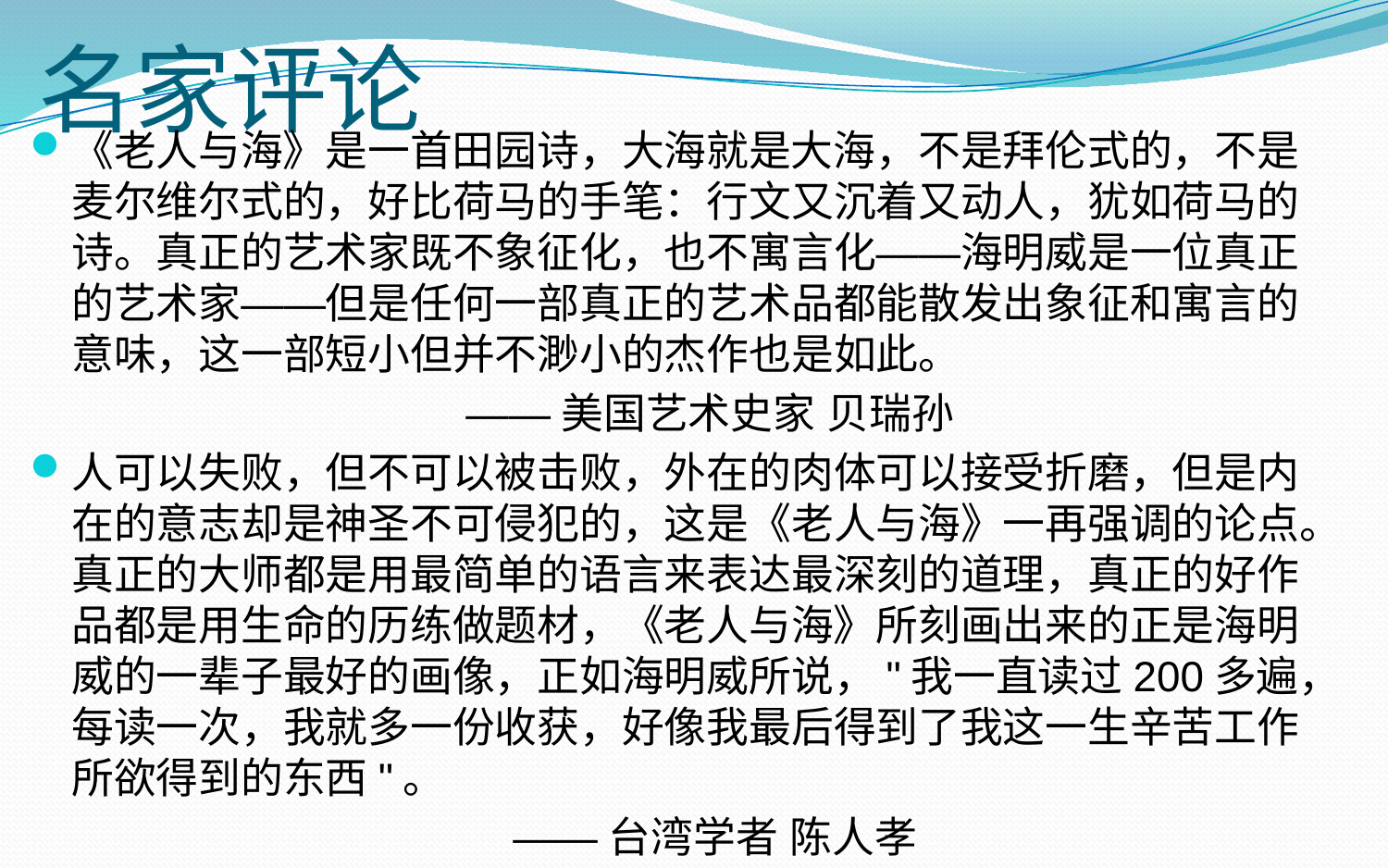

# 名家评论
《老人与海》是一首田园诗，大海就是大海，不是拜伦式的，不是麦尔维尔式的，好比荷马的手笔：行文又沉着又动人，犹如荷马的诗。真正的艺术家既不象征化，也不寓言化——海明威是一位真正的艺术家——但是任何一部真正的艺术品都能散发出象征和寓言的意味，这一部短小但并不渺小的杰作也是如此。
                                     ——美国艺术史家 贝瑞孙
人可以失败，但不可以被击败，外在的肉体可以接受折磨，但是内在的意志却是神圣不可侵犯的，这是《老人与海》一再强调的论点。真正的大师都是用最简单的语言来表达最深刻的道理，真正的好作品都是用生命的历练做题材，《老人与海》所刻画出来的正是海明威的一辈子最好的画像，正如海明威所说，"我一直读过200多遍，每读一次，我就多一份收获，好像我最后得到了我这一生辛苦工作所欲得到的东西"。
                                         ——台湾学者 陈人孝